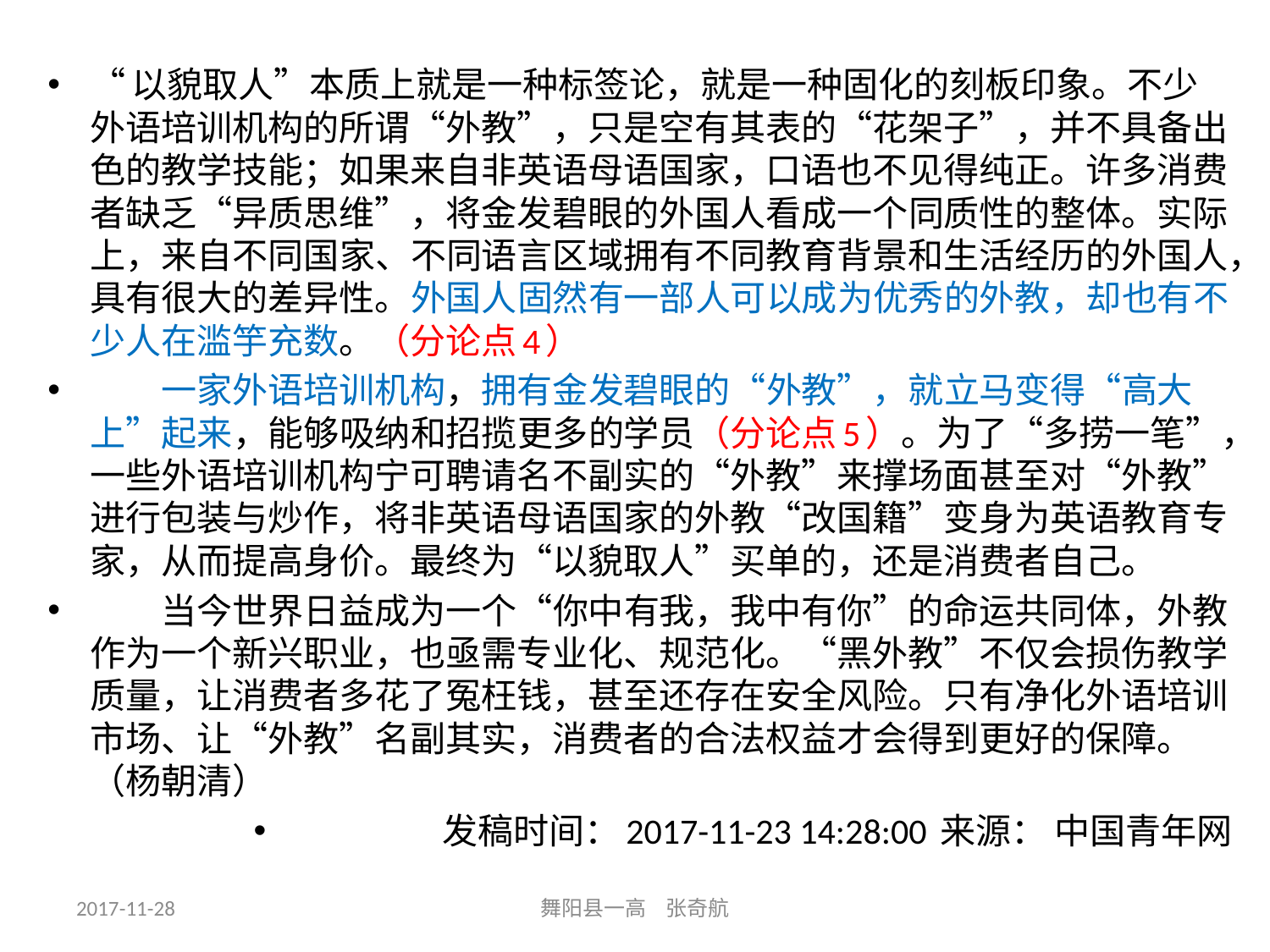

“以貌取人”本质上就是一种标签论，就是一种固化的刻板印象。不少外语培训机构的所谓“外教”，只是空有其表的“花架子”，并不具备出色的教学技能；如果来自非英语母语国家，口语也不见得纯正。许多消费者缺乏“异质思维”，将金发碧眼的外国人看成一个同质性的整体。实际上，来自不同国家、不同语言区域拥有不同教育背景和生活经历的外国人，具有很大的差异性。外国人固然有一部人可以成为优秀的外教，却也有不少人在滥竽充数。（分论点4）
　　一家外语培训机构，拥有金发碧眼的“外教”，就立马变得“高大上”起来，能够吸纳和招揽更多的学员（分论点5）。为了“多捞一笔”，一些外语培训机构宁可聘请名不副实的“外教”来撑场面甚至对“外教”进行包装与炒作，将非英语母语国家的外教“改国籍”变身为英语教育专家，从而提高身价。最终为“以貌取人”买单的，还是消费者自己。
　　当今世界日益成为一个“你中有我，我中有你”的命运共同体，外教作为一个新兴职业，也亟需专业化、规范化。“黑外教”不仅会损伤教学质量，让消费者多花了冤枉钱，甚至还存在安全风险。只有净化外语培训市场、让“外教”名副其实，消费者的合法权益才会得到更好的保障。（杨朝清）
发稿时间：2017-11-23 14:28:00 来源： 中国青年网

2017-11-28
舞阳县一高   张奇航